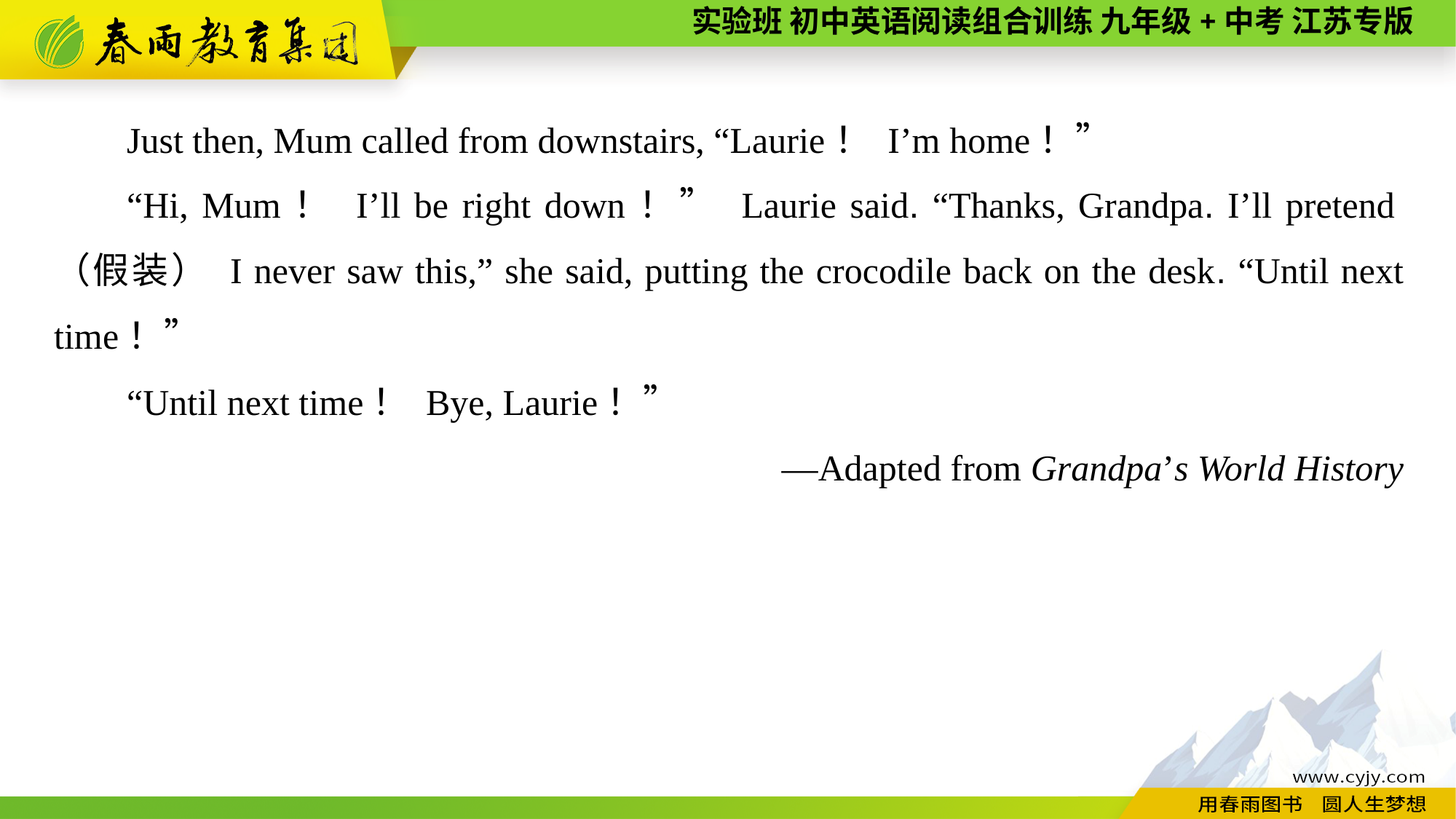

Just then, Mum called from downstairs, “Laurie！ I’m home！”
“Hi, Mum！ I’ll be right down！” Laurie said. “Thanks, Grandpa. I’ll pretend（假装） I never saw this,” she said, putting the crocodile back on the desk. “Until next time！”
“Until next time！ Bye, Laurie！”
—Adapted from Grandpa’s World History